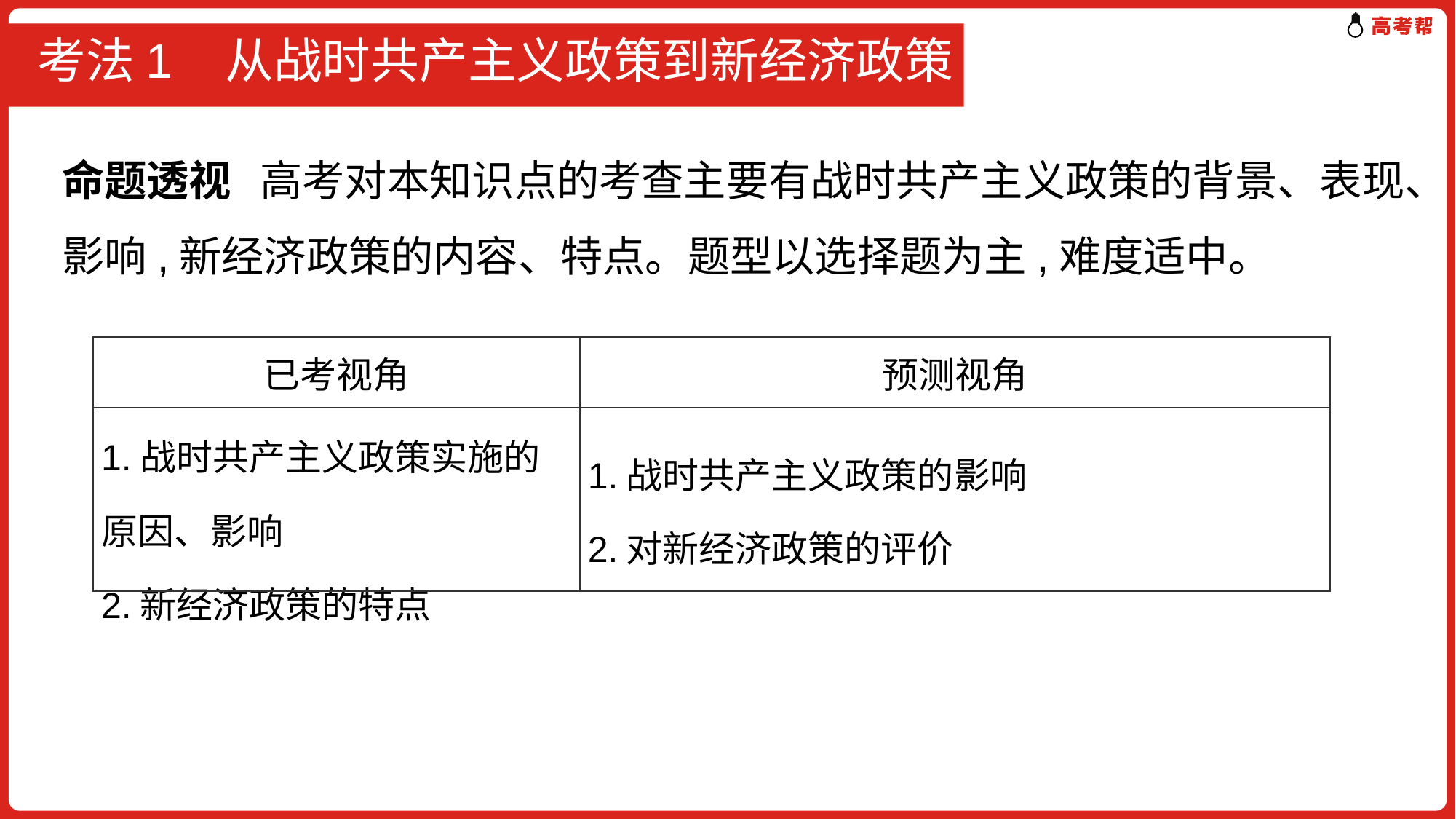

# 考法1   从战时共产主义政策到新经济政策
命题透视   高考对本知识点的考查主要有战时共产主义政策的背景、表现、影响,新经济政策的内容、特点。题型以选择题为主,难度适中。

| 已考视角 | 预测视角 |
| --- | --- |
| 1.战时共产主义政策实施的原因、影响 2.新经济政策的特点 | 1.战时共产主义政策的影响 2.对新经济政策的评价 |